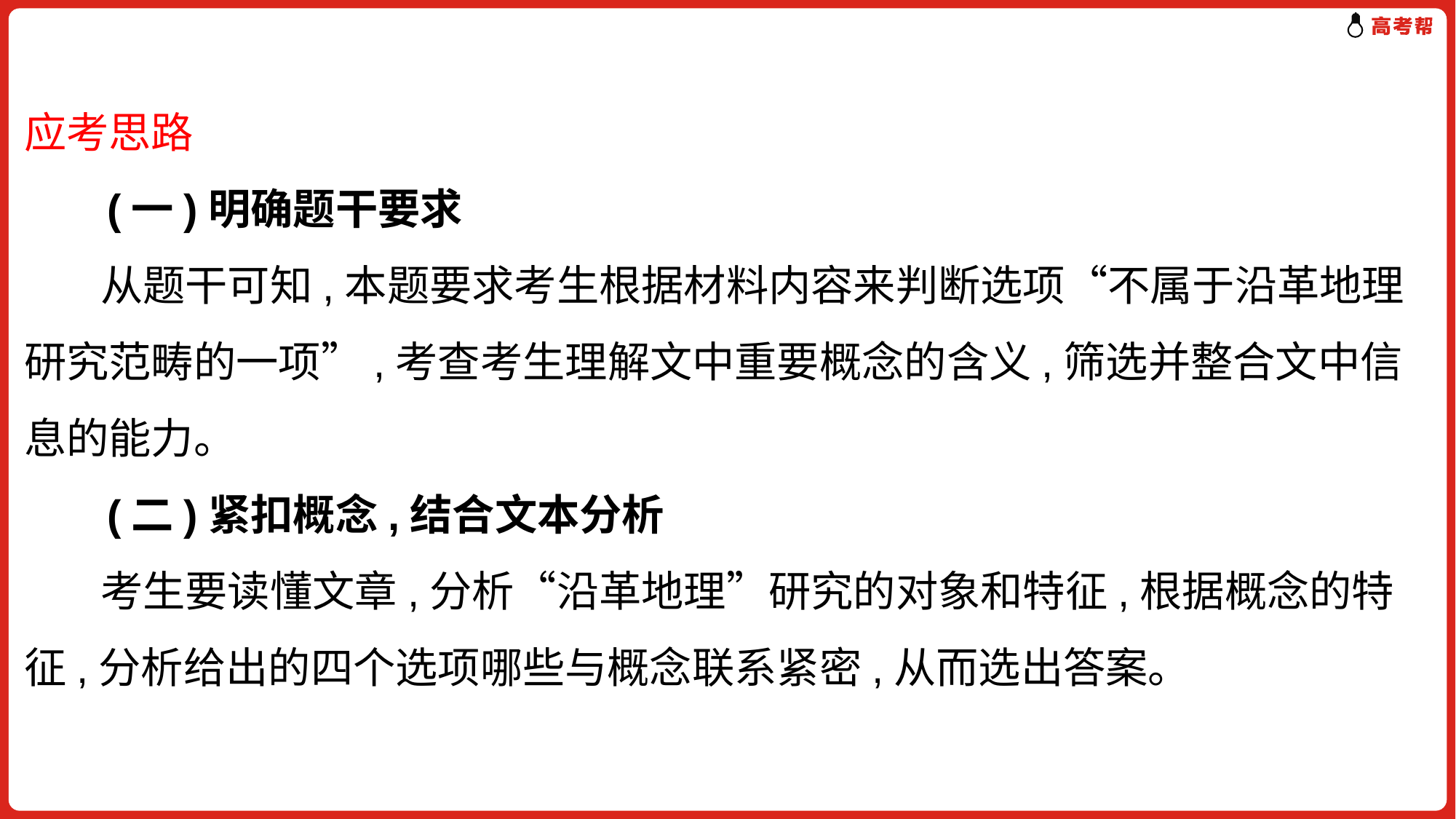

应考思路
       (一)明确题干要求
       从题干可知,本题要求考生根据材料内容来判断选项“不属于沿革地理研究范畴的一项”,考查考生理解文中重要概念的含义,筛选并整合文中信息的能力。
       (二)紧扣概念,结合文本分析
       考生要读懂文章,分析“沿革地理”研究的对象和特征,根据概念的特征,分析给出的四个选项哪些与概念联系紧密,从而选出答案。